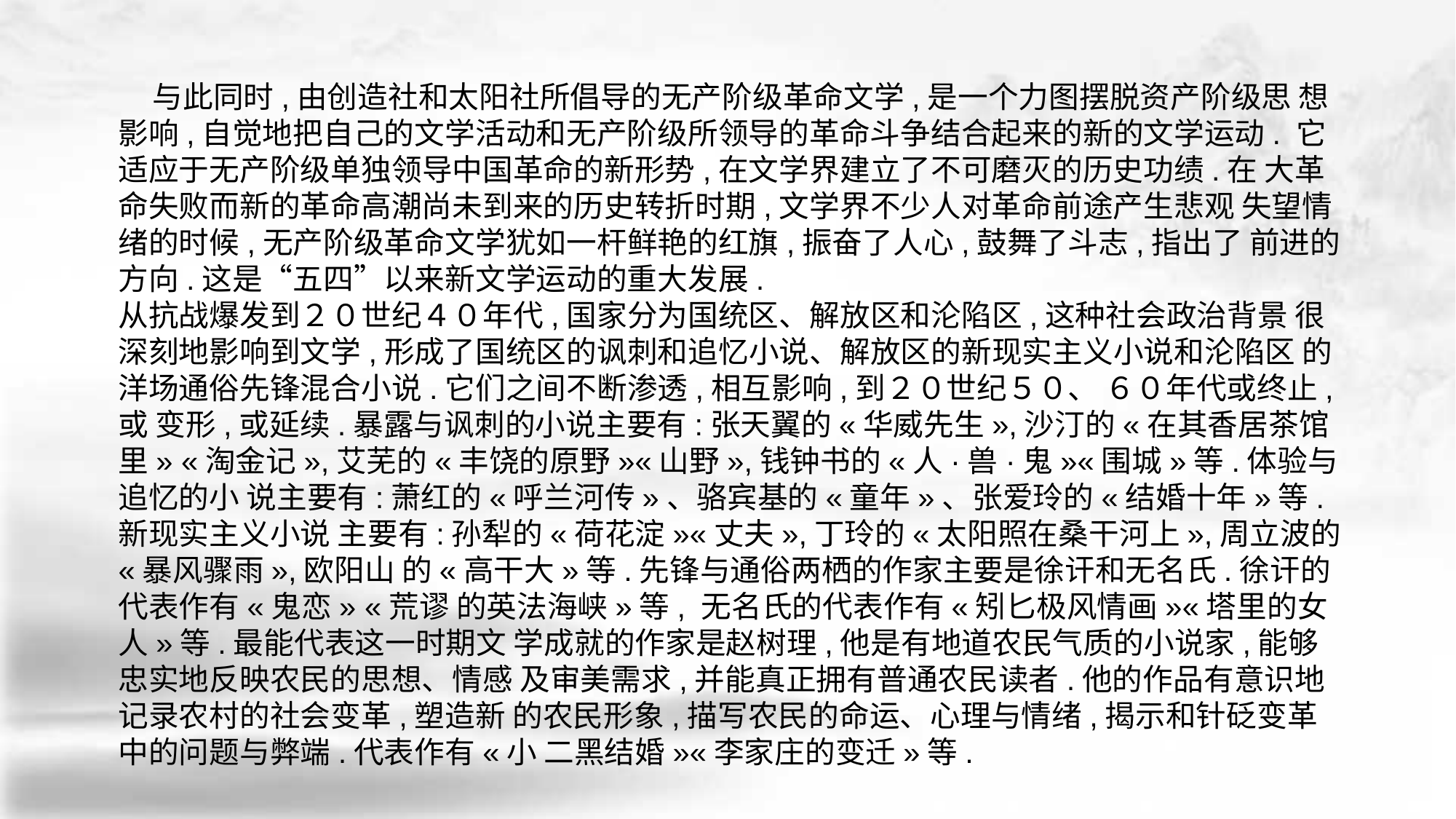

与此同时,由创造社和太阳社所倡导的无产阶级革命文学,是一个力图摆脱资产阶级思 想影响,自觉地把自己的文学活动和无产阶级所领导的革命斗争结合起来的新的文学运动. 它适应于无产阶级单独领导中国革命的新形势,在文学界建立了不可磨灭的历史功绩.在 大革命失败而新的革命高潮尚未到来的历史转折时期,文学界不少人对革命前途产生悲观 失望情绪的时候,无产阶级革命文学犹如一杆鲜艳的红旗,振奋了人心,鼓舞了斗志,指出了 前进的方向.这是“五四”以来新文学运动的重大发展.
从抗战爆发到２０世纪４０年代,国家分为国统区、解放区和沦陷区,这种社会政治背景 很深刻地影响到文学,形成了国统区的讽刺和追忆小说、解放区的新现实主义小说和沦陷区 的洋场通俗先锋混合小说.它们之间不断渗透,相互影响,到２０世纪５０、 ６０年代或终止,或 变形,或延续.暴露与讽刺的小说主要有:张天翼的«华威先生»,沙汀的«在其香居茶馆里» «淘金记»,艾芜的«丰饶的原野»«山野»,钱钟书的«人·兽·鬼»«围城»等.体验与追忆的小 说主要有:萧红的«呼兰河传»、骆宾基的«童年»、张爱玲的«结婚十年»等.新现实主义小说 主要有:孙犁的«荷花淀»«丈夫»,丁玲的«太阳照在桑干河上»,周立波的«暴风骤雨»,欧阳山 的«高干大»等.先锋与通俗两栖的作家主要是徐讦和无名氏.徐讦的代表作有«鬼恋» «荒谬 的英法海峡»等, 无名氏的代表作有«矧匕极风情画»«塔里的女人»等.最能代表这一时期文 学成就的作家是赵树理,他是有地道农民气质的小说家,能够忠实地反映农民的思想、情感 及审美需求,并能真正拥有普通农民读者.他的作品有意识地记录农村的社会变革,塑造新 的农民形象,描写农民的命运、心理与情绪,揭示和针砭变革中的问题与弊端.代表作有«小 二黑结婚»«李家庄的变迁»等.